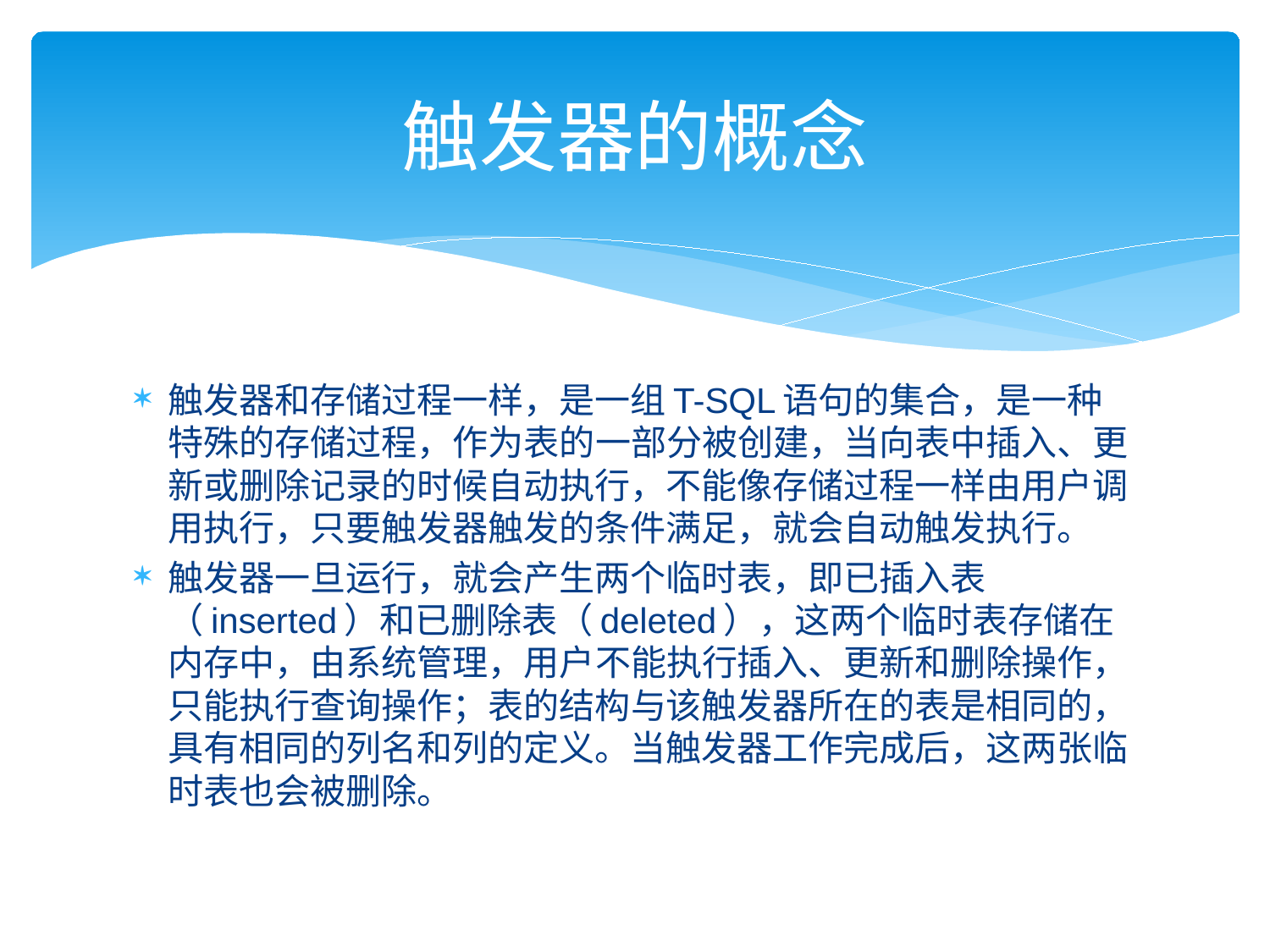

# 触发器的概念
触发器和存储过程一样，是一组T-SQL语句的集合，是一种特殊的存储过程，作为表的一部分被创建，当向表中插入、更新或删除记录的时候自动执行，不能像存储过程一样由用户调用执行，只要触发器触发的条件满足，就会自动触发执行。
触发器一旦运行，就会产生两个临时表，即已插入表（inserted）和已删除表（deleted），这两个临时表存储在内存中，由系统管理，用户不能执行插入、更新和删除操作，只能执行查询操作；表的结构与该触发器所在的表是相同的，具有相同的列名和列的定义。当触发器工作完成后，这两张临时表也会被删除。